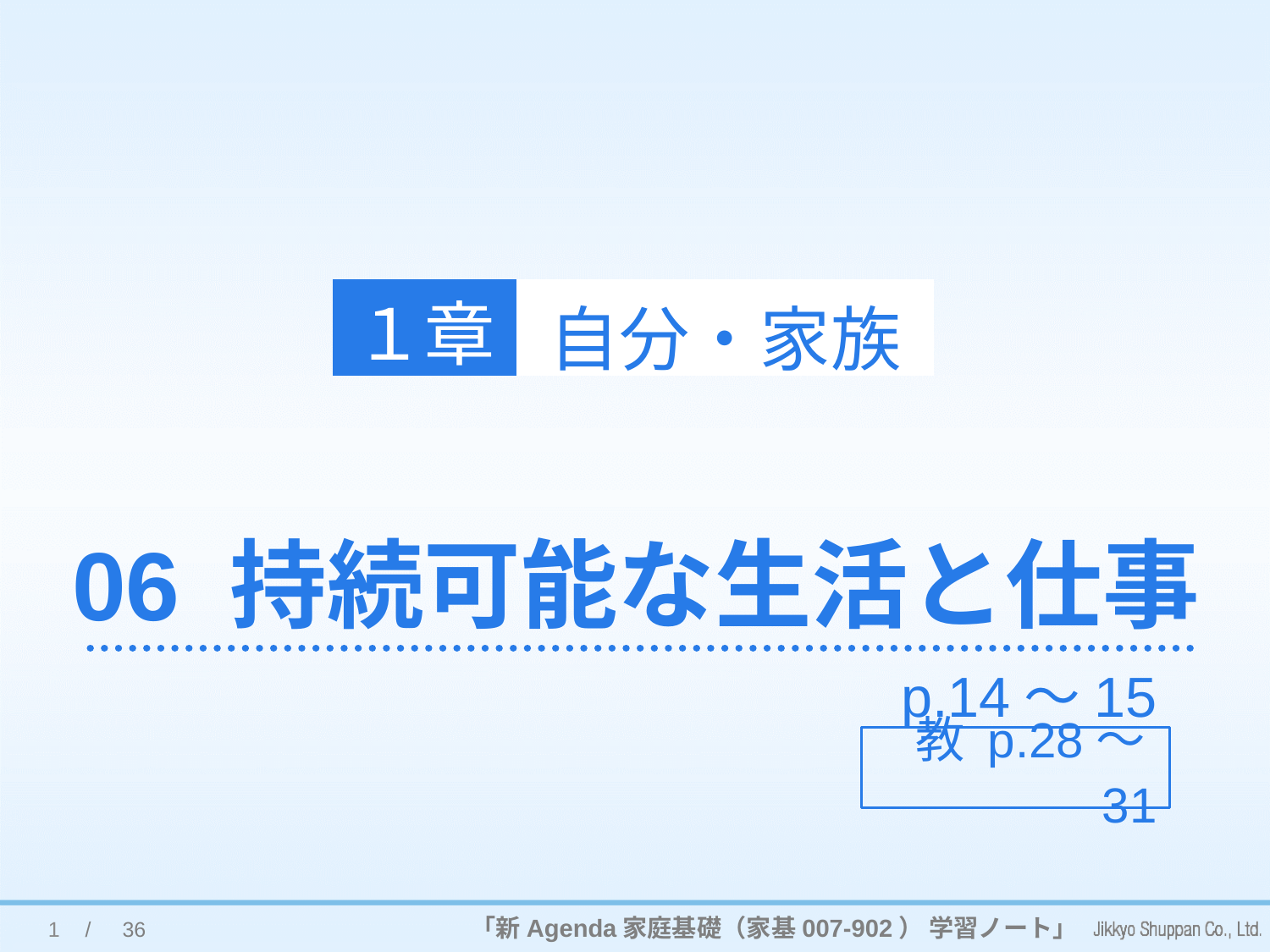

１章
自分・家族
# 06 持続可能な生活と仕事
p.14～15
教 p.28～31
1